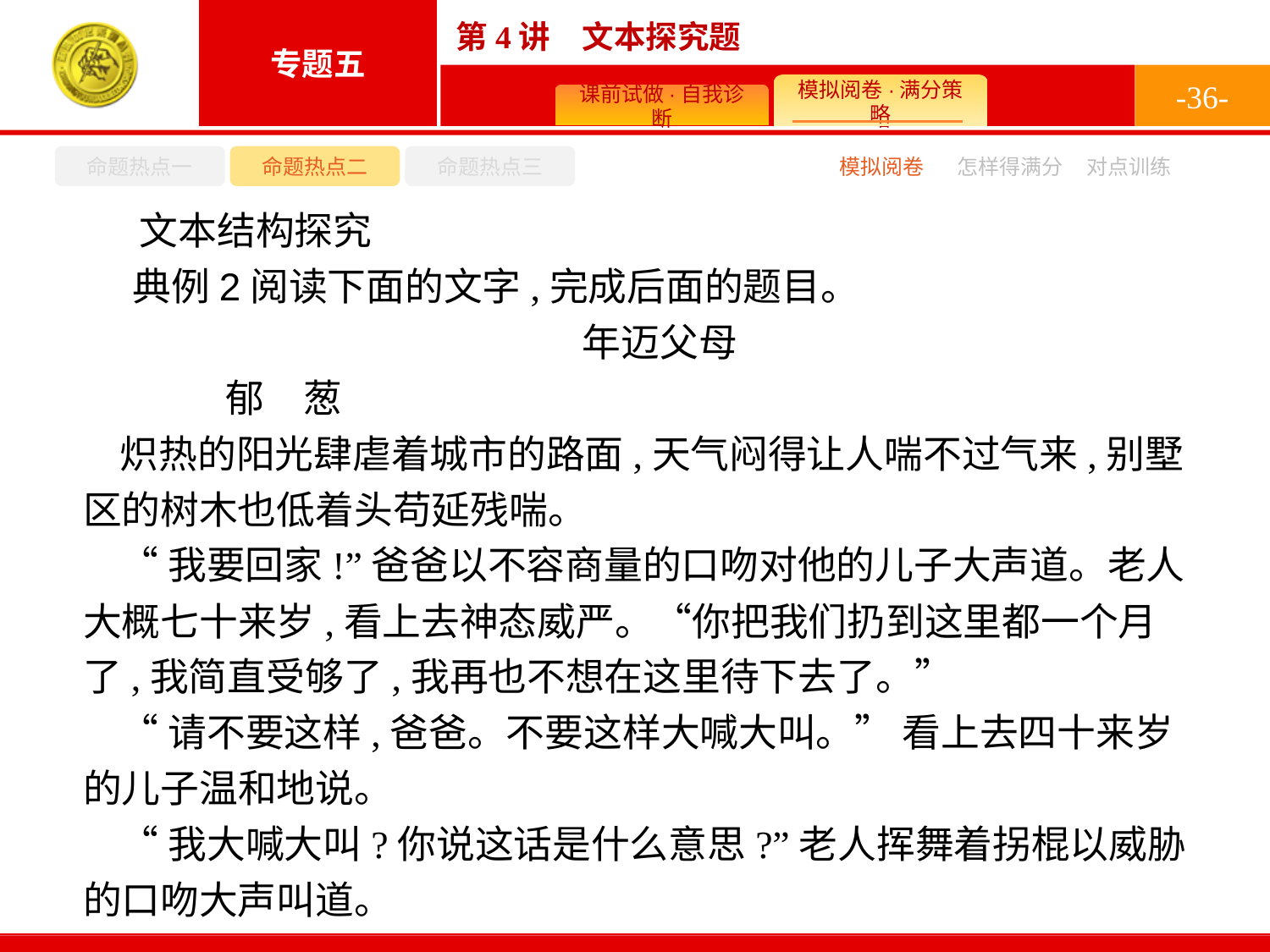

-36-
命题热点一
命题热点二
命题热点三
怎样得满分
模拟阅卷
对点训练
文本结构探究
典例2阅读下面的文字,完成后面的题目。
年迈父母
	郁　葱
炽热的阳光肆虐着城市的路面,天气闷得让人喘不过气来,别墅区的树木也低着头苟延残喘。
“我要回家!”爸爸以不容商量的口吻对他的儿子大声道。老人大概七十来岁,看上去神态威严。“你把我们扔到这里都一个月了,我简直受够了,我再也不想在这里待下去了。”
“请不要这样,爸爸。不要这样大喊大叫。” 看上去四十来岁的儿子温和地说。
“我大喊大叫?你说这话是什么意思?”老人挥舞着拐棍以威胁的口吻大声叫道。